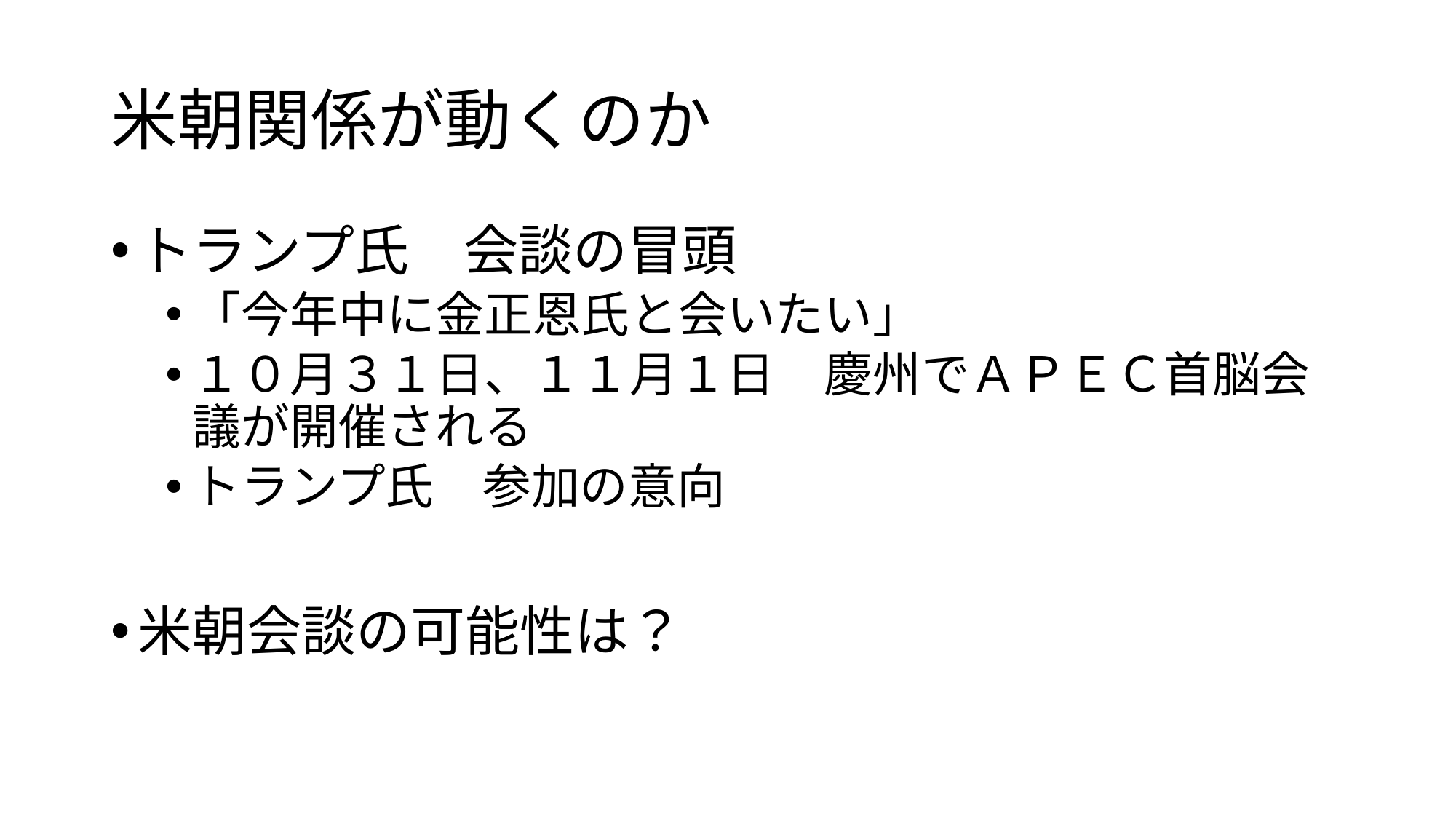

# 米朝関係が動くのか
トランプ氏　会談の冒頭
「今年中に金正恩氏と会いたい」
１０月３１日、１１月１日　慶州でＡＰＥＣ首脳会議が開催される
トランプ氏　参加の意向

米朝会談の可能性は？